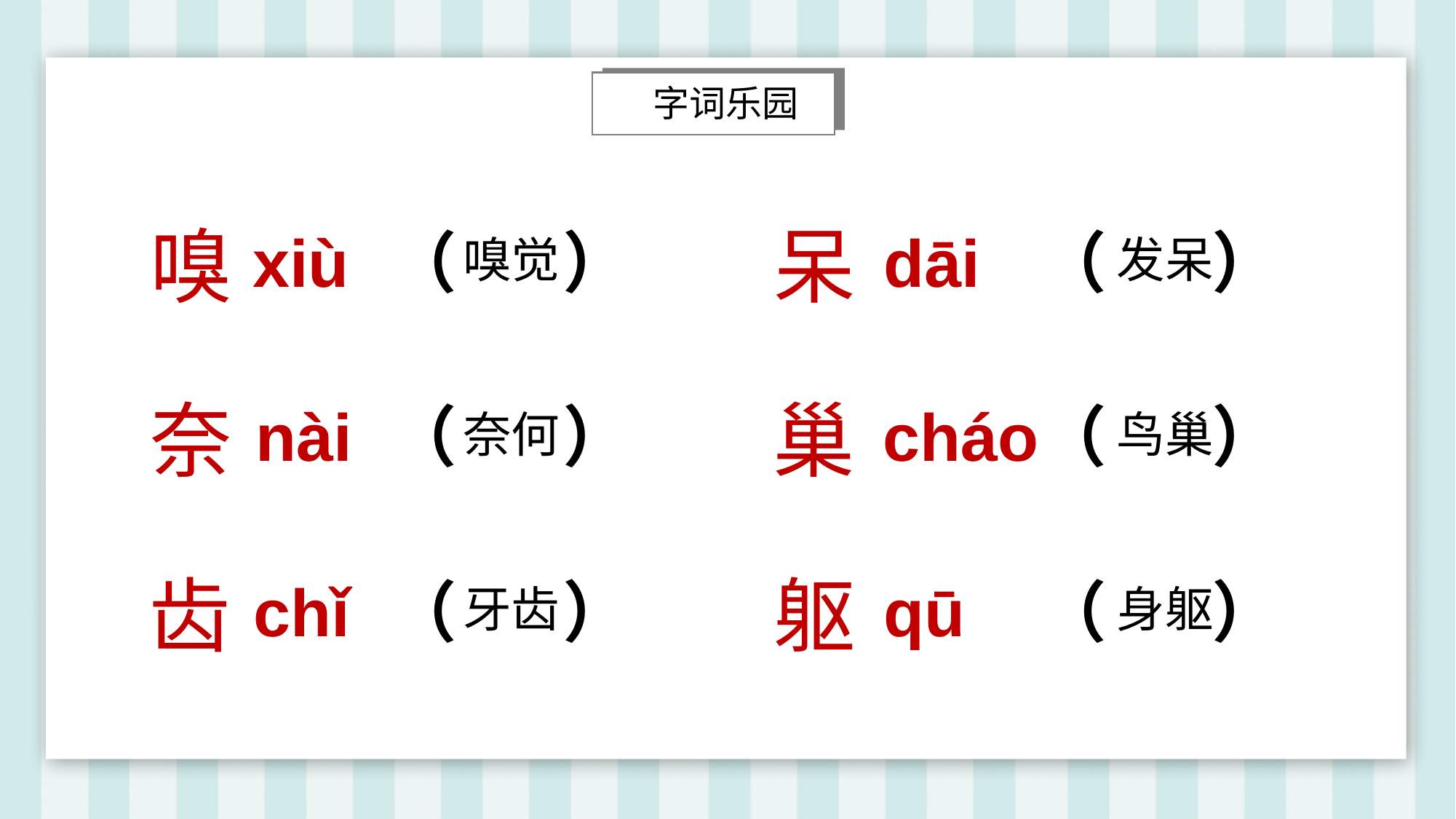

字词乐园
嗅
呆
xiù
（       ）
dāi
（       ）
嗅觉
发呆
奈
巢
nài
（       ）
cháo
（       ）
奈何
鸟巢
齿
躯
chǐ
（       ）
qū
（       ）
牙齿
身躯